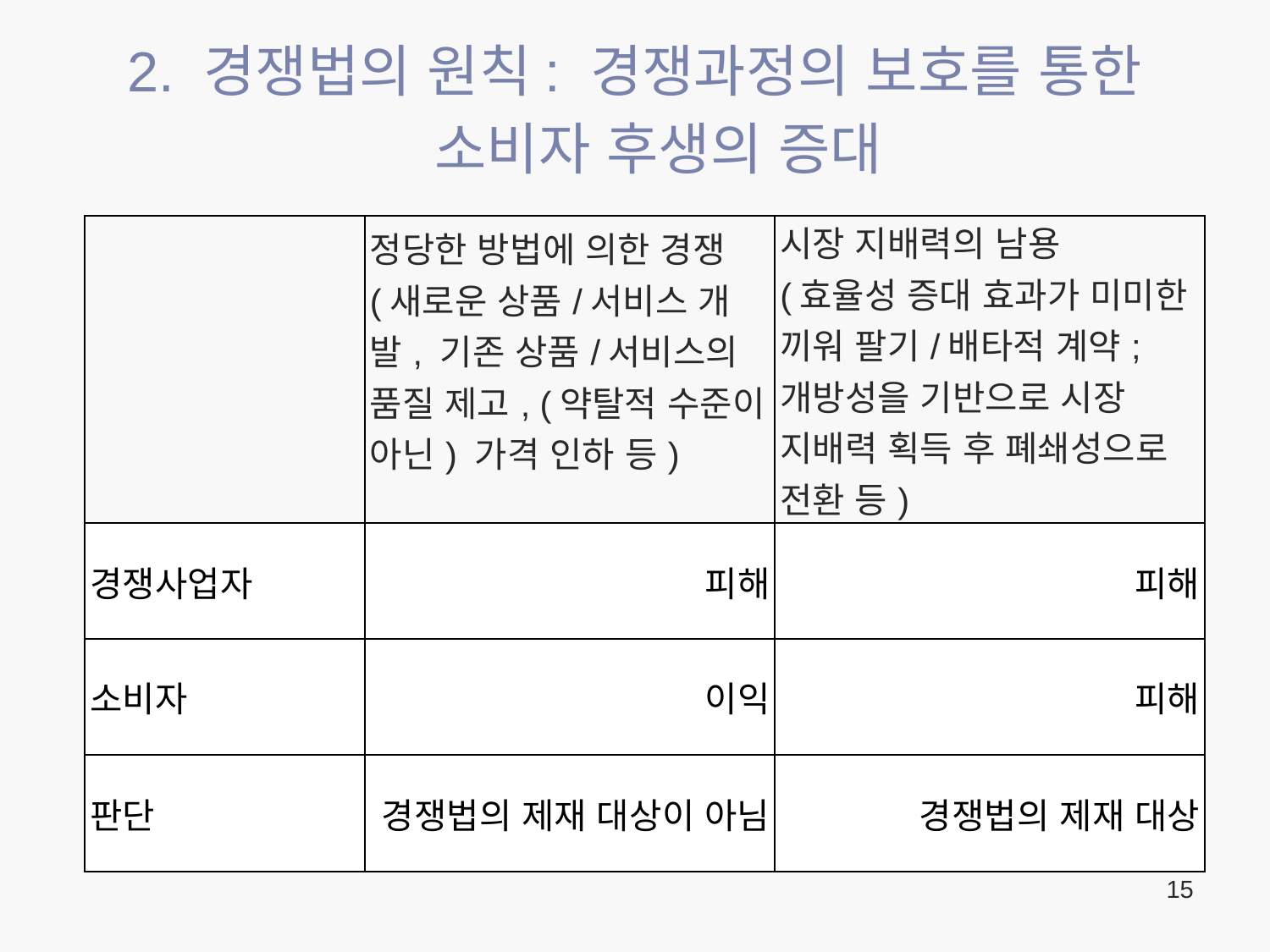

# 2. 경쟁법의 원칙: 경쟁과정의 보호를 통한 소비자 후생의 증대
|  | 정당한 방법에 의한 경쟁 (새로운 상품/서비스 개발, 기존 상품/서비스의 품질 제고, (약탈적 수준이 아닌) 가격 인하 등) | 시장 지배력의 남용 (효율성 증대 효과가 미미한 끼워 팔기/배타적 계약; 개방성을 기반으로 시장 지배력 획득 후 폐쇄성으로 전환 등) |
| --- | --- | --- |
| 경쟁사업자 | 피해 | 피해 |
| 소비자 | 이익 | 피해 |
| 판단 | 경쟁법의 제재 대상이 아님 | 경쟁법의 제재 대상 |
15